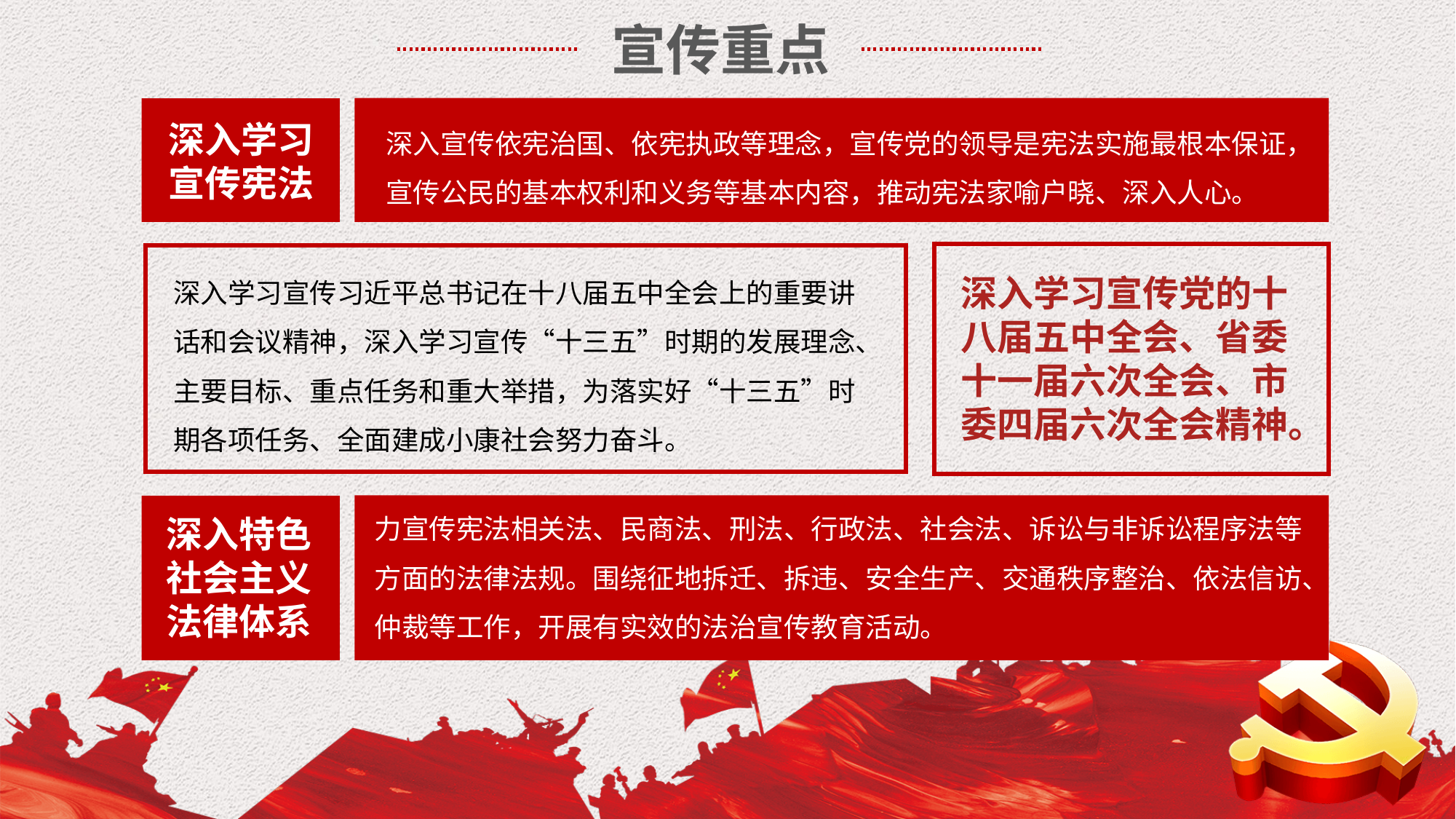

宣传重点

深入宣传依宪治国、依宪执政等理念，宣传党的领导是宪法实施最根本保证，宣传公民的基本权利和义务等基本内容，推动宪法家喻户晓、深入人心。
深入学习
宣传宪法

深入学习宣传习近平总书记在十八届五中全会上的重要讲话和会议精神，深入学习宣传“十三五”时期的发展理念、主要目标、重点任务和重大举措，为落实好“十三五”时期各项任务、全面建成小康社会努力奋斗。
深入学习宣传党的十八届五中全会、省委十一届六次全会、市委四届六次全会精神。
力宣传宪法相关法、民商法、刑法、行政法、社会法、诉讼与非诉讼程序法等方面的法律法规。围绕征地拆迁、拆违、安全生产、交通秩序整治、依法信访、仲裁等工作，开展有实效的法治宣传教育活动。

深入特色社会主义法律体系